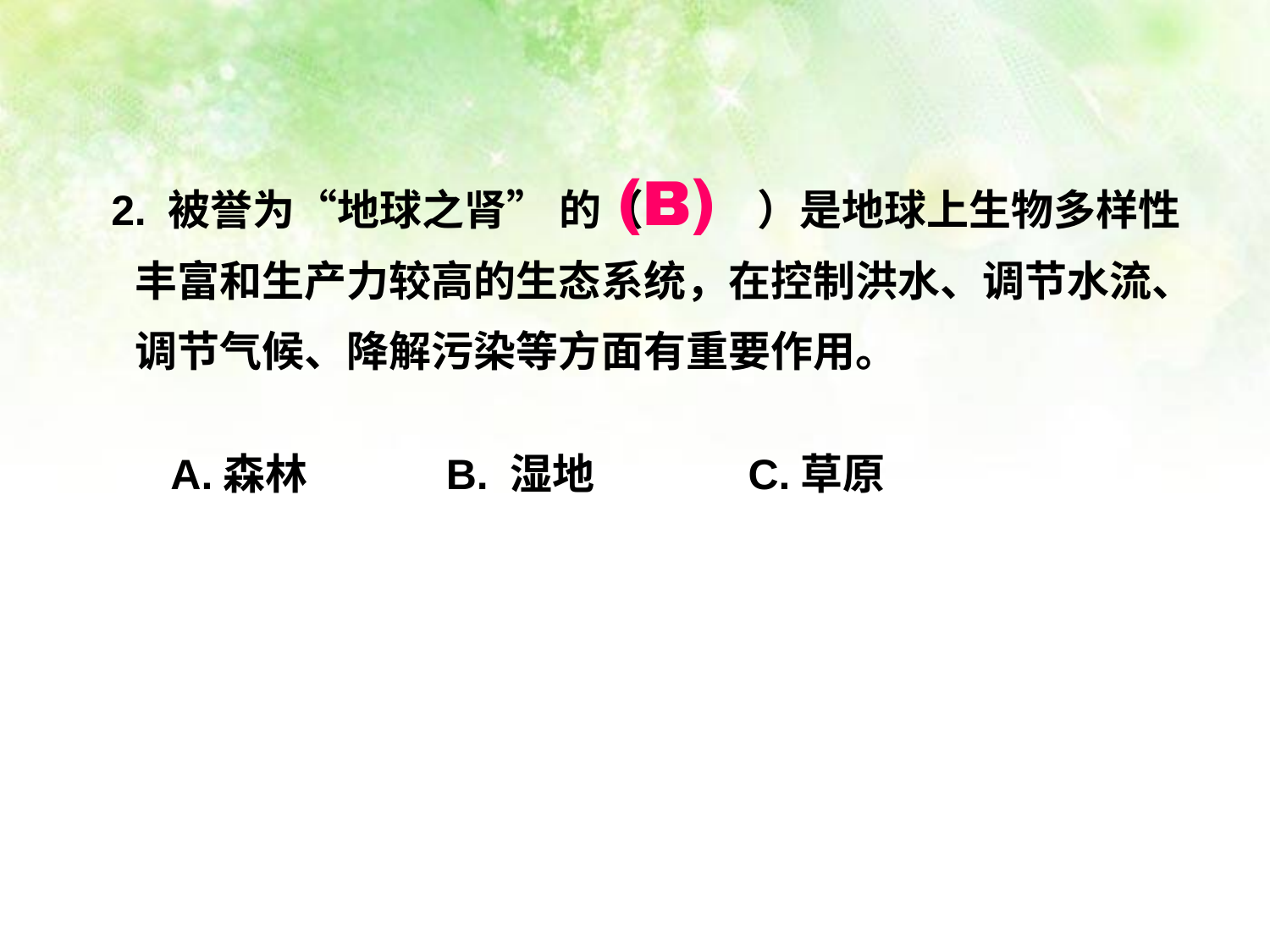

2. 被誉为“地球之肾” 的（            ）是地球上生物多样性丰富和生产力较高的生态系统，在控制洪水、调节水流、调节气候、降解污染等方面有重要作用。
       A.森林         　B. 湿地               C.草原
(B)